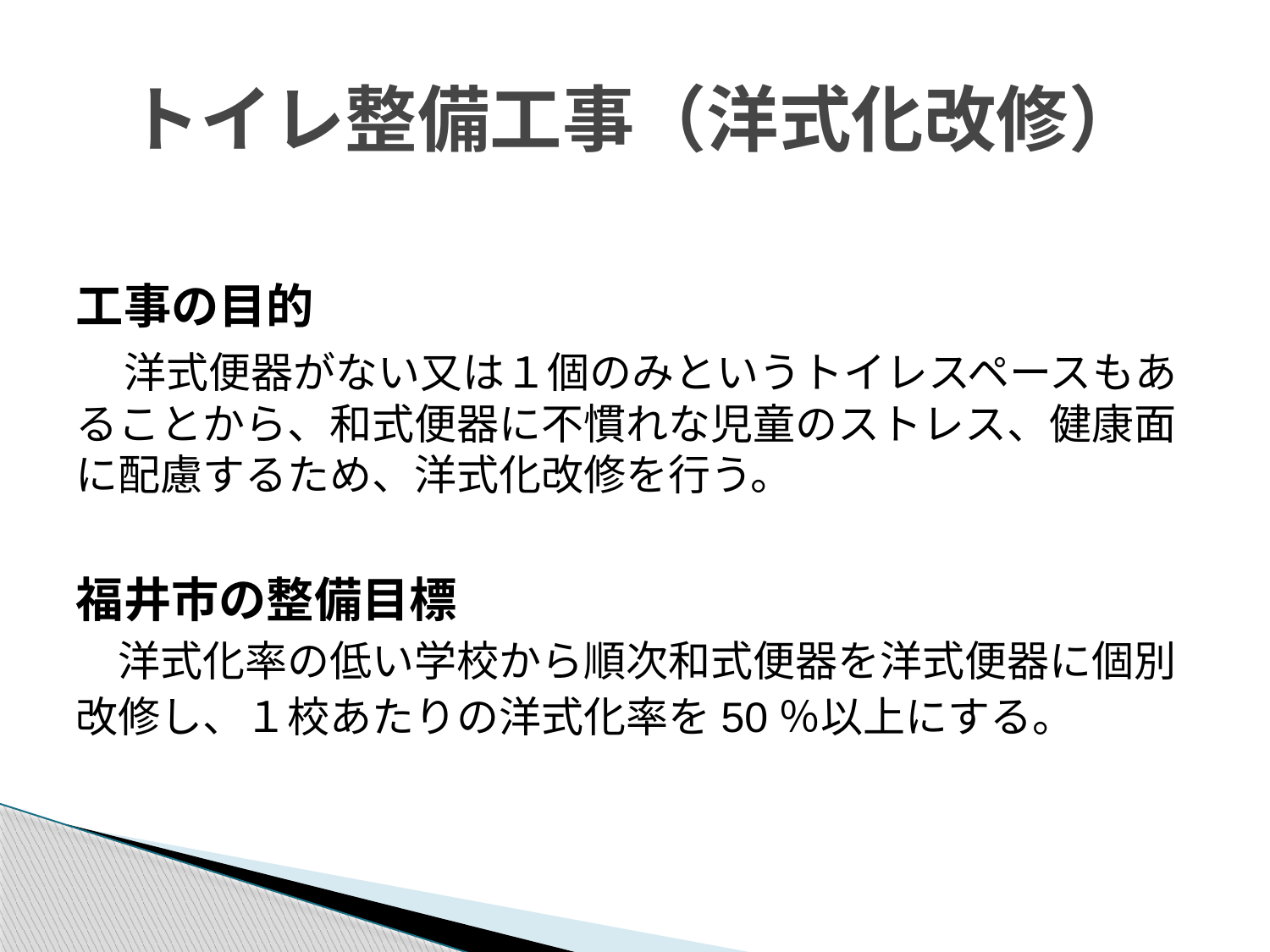

# トイレ整備工事（洋式化改修）

工事の目的
　洋式便器がない又は１個のみというトイレスペースもあることから、和式便器に不慣れな児童のストレス、健康面に配慮するため、洋式化改修を行う。

福井市の整備目標
　洋式化率の低い学校から順次和式便器を洋式便器に個別改修し、１校あたりの洋式化率を50％以上にする。